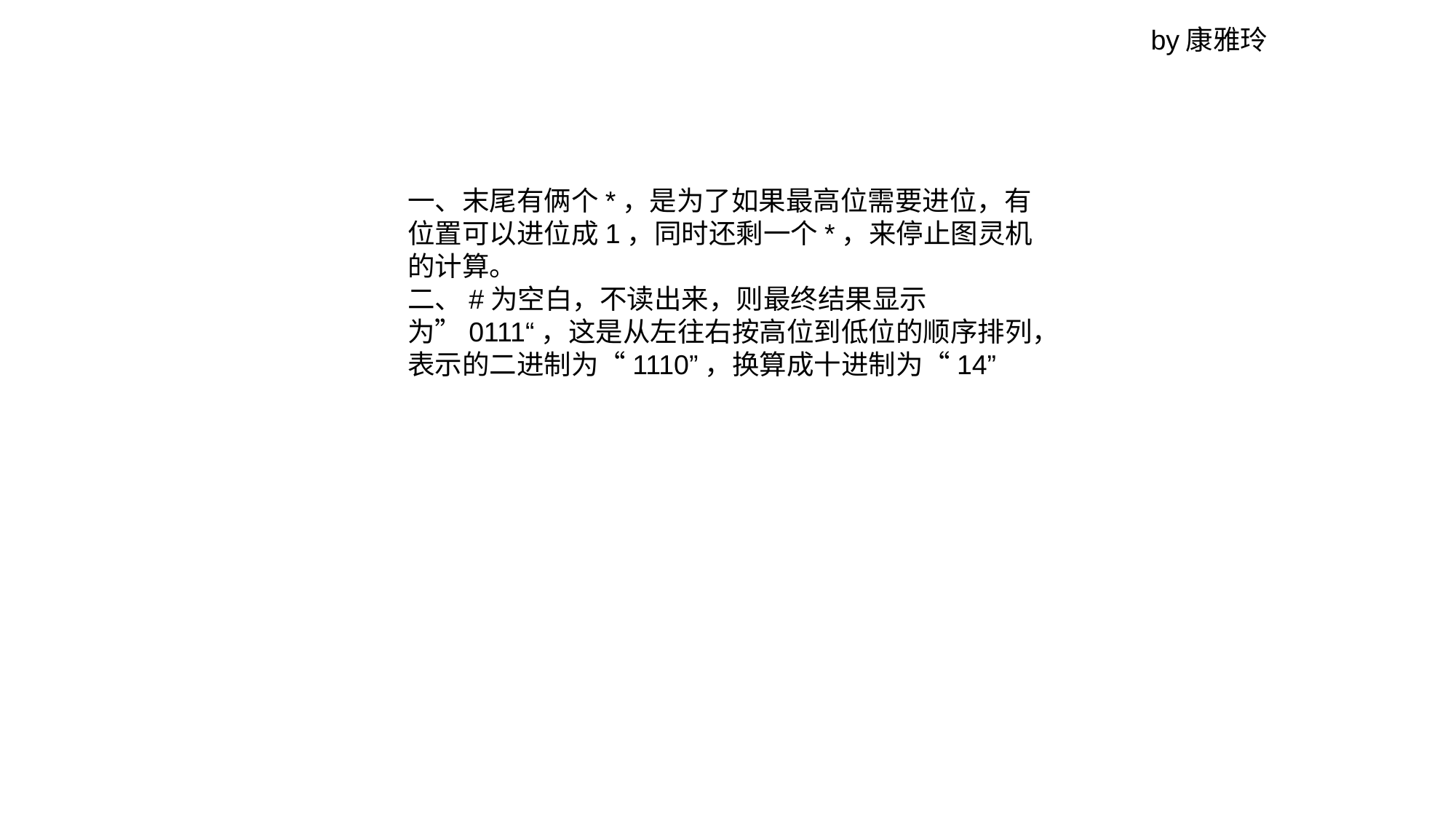

by康雅玲
一、末尾有俩个*，是为了如果最高位需要进位，有位置可以进位成1，同时还剩一个*，来停止图灵机的计算。
二、#为空白，不读出来，则最终结果显示为”0111“，这是从左往右按高位到低位的顺序排列，表示的二进制为“1110”，换算成十进制为“14”